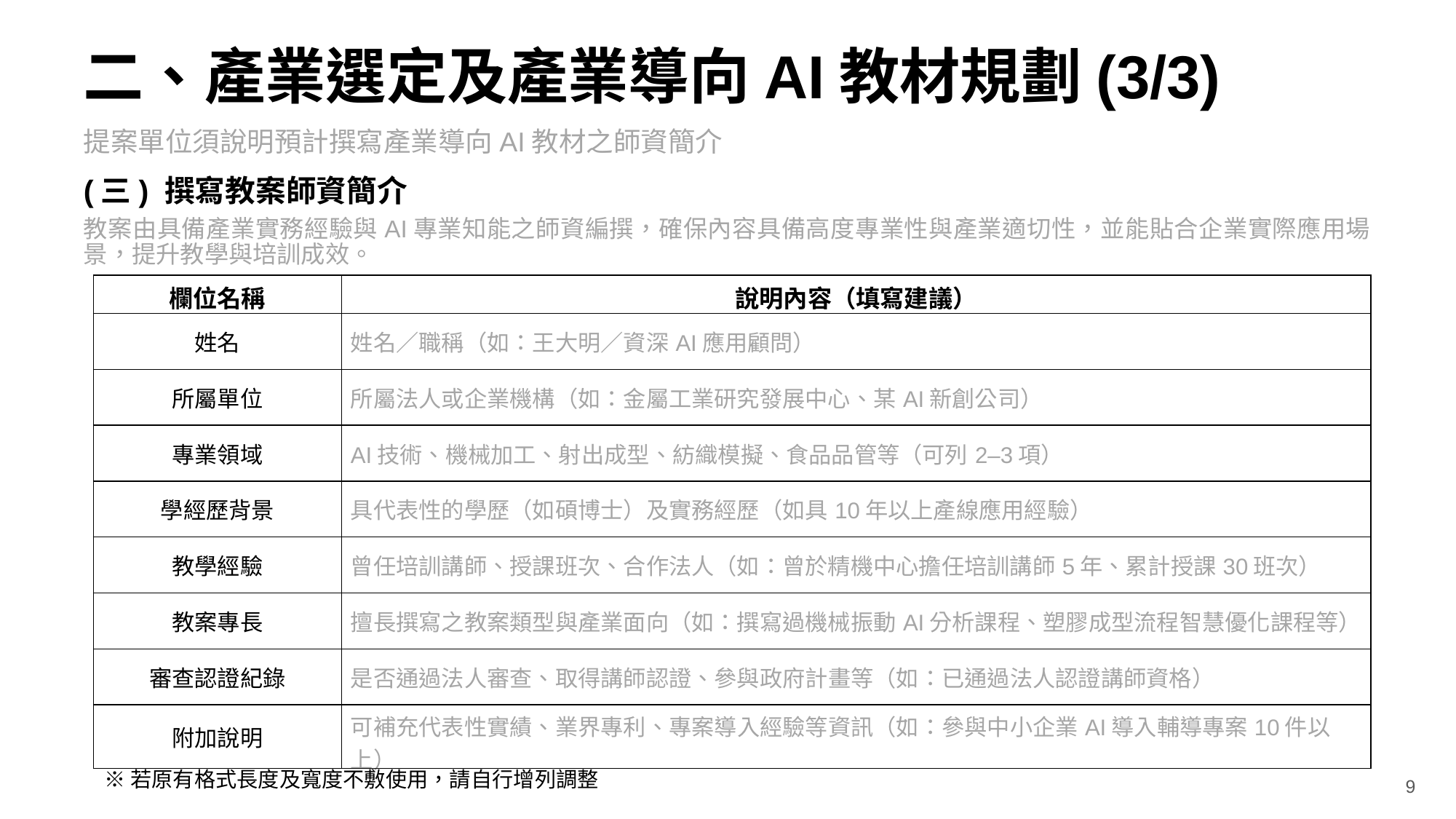

二、產業選定及產業導向AI教材規劃(3/3)
提案單位須說明預計撰寫產業導向AI教材之師資簡介
(三) 撰寫教案師資簡介
教案由具備產業實務經驗與AI專業知能之師資編撰，確保內容具備高度專業性與產業適切性，並能貼合企業實際應用場景，提升教學與培訓成效。

| 欄位名稱 | 說明內容（填寫建議） |
| --- | --- |
| 姓名 | 姓名／職稱（如：王大明／資深AI應用顧問） |
| 所屬單位 | 所屬法人或企業機構（如：金屬工業研究發展中心、某AI新創公司） |
| 專業領域 | AI技術、機械加工、射出成型、紡織模擬、食品品管等（可列2–3項） |
| 學經歷背景 | 具代表性的學歷（如碩博士）及實務經歷（如具10年以上產線應用經驗） |
| 教學經驗 | 曾任培訓講師、授課班次、合作法人（如：曾於精機中心擔任培訓講師5年、累計授課30班次） |
| 教案專長 | 擅長撰寫之教案類型與產業面向（如：撰寫過機械振動AI分析課程、塑膠成型流程智慧優化課程等） |
| 審查認證紀錄 | 是否通過法人審查、取得講師認證、參與政府計畫等（如：已通過法人認證講師資格） |
| 附加說明 | 可補充代表性實績、業界專利、專案導入經驗等資訊（如：參與中小企業AI導入輔導專案10件以上） |
※若原有格式長度及寬度不敷使用，請自行增列調整